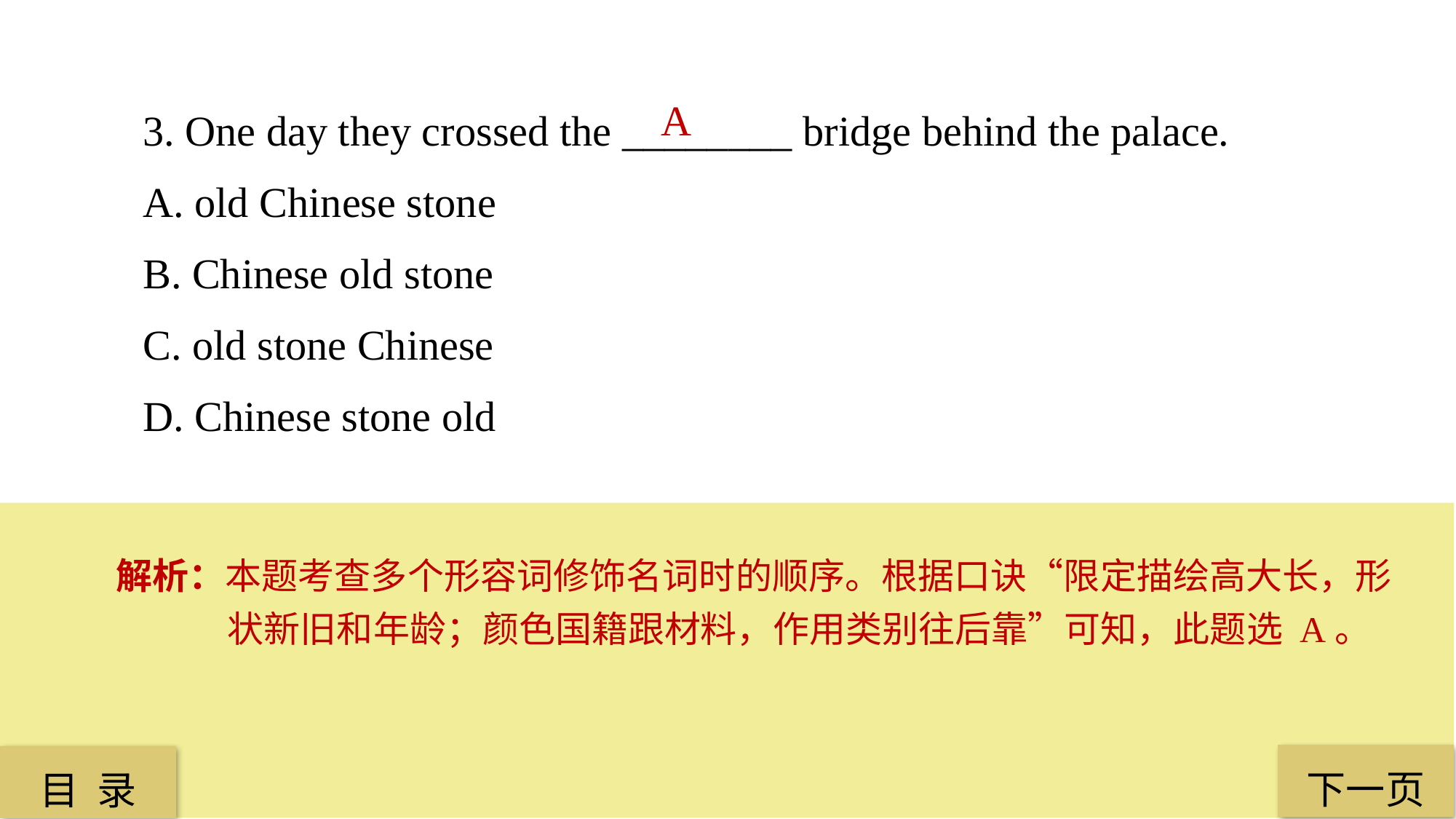

3. One day they crossed the ________ bridge behind the palace.
A. old Chinese stone
B. Chinese old stone
C. old stone Chinese
D. Chinese stone old
A
解析：本题考查多个形容词修饰名词时的顺序。根据口诀“限定描绘高大长，形状新旧和年龄；颜色国籍跟材料，作用类别往后靠”可知，此题选 A。